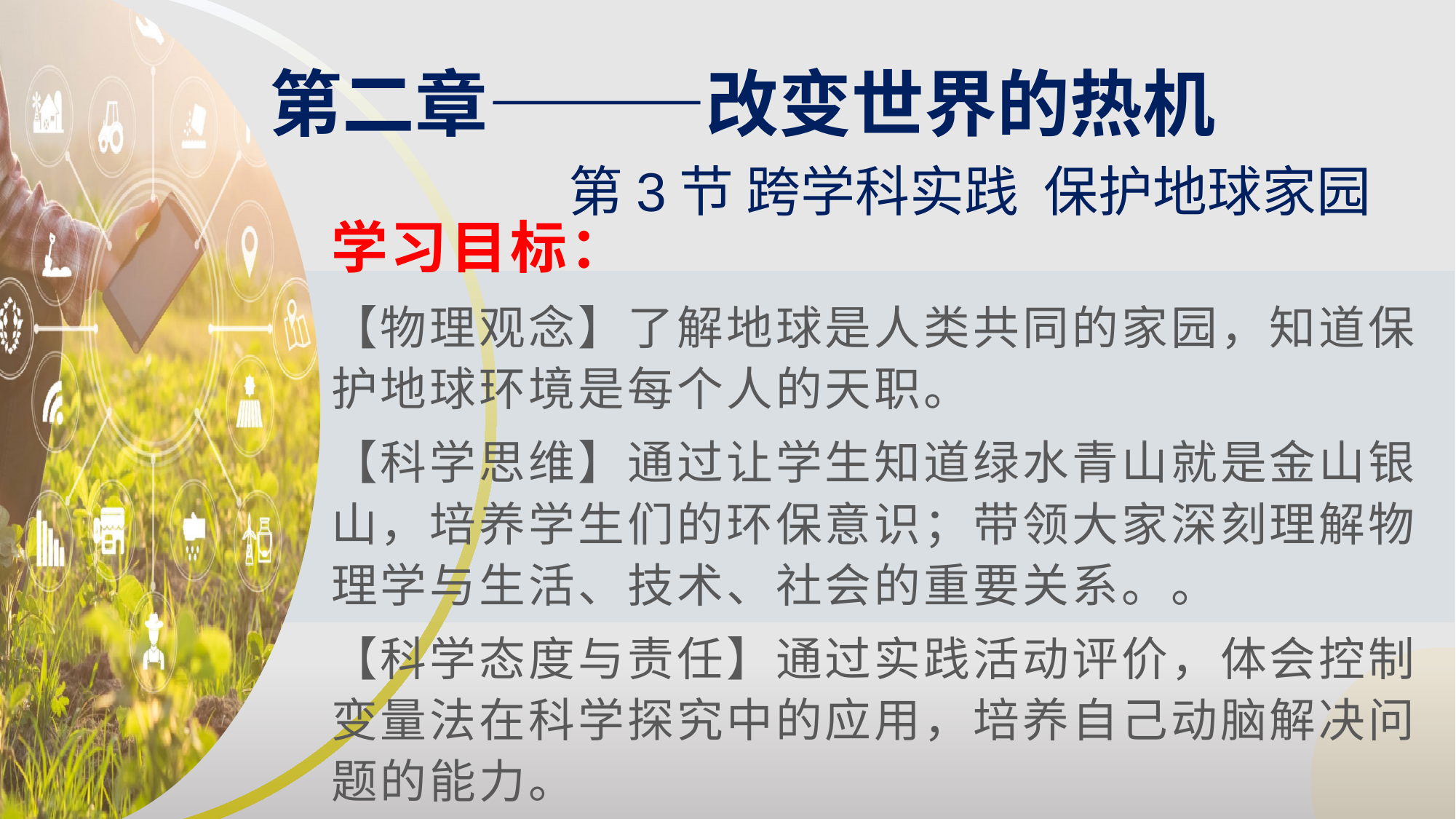

第二章———改变世界的热机
第3节 跨学科实践  保护地球家园

学习目标：
【物理观念】了解地球是人类共同的家园，知道保护地球环境是每个人的天职。
【科学思维】通过让学生知道绿水青山就是金山银山，培养学生们的环保意识；带领大家深刻理解物理学与生活、技术、社会的重要关系。。
【科学态度与责任】通过实践活动评价，体会控制变量法在科学探究中的应用，培养自己动脑解决问题的能力。